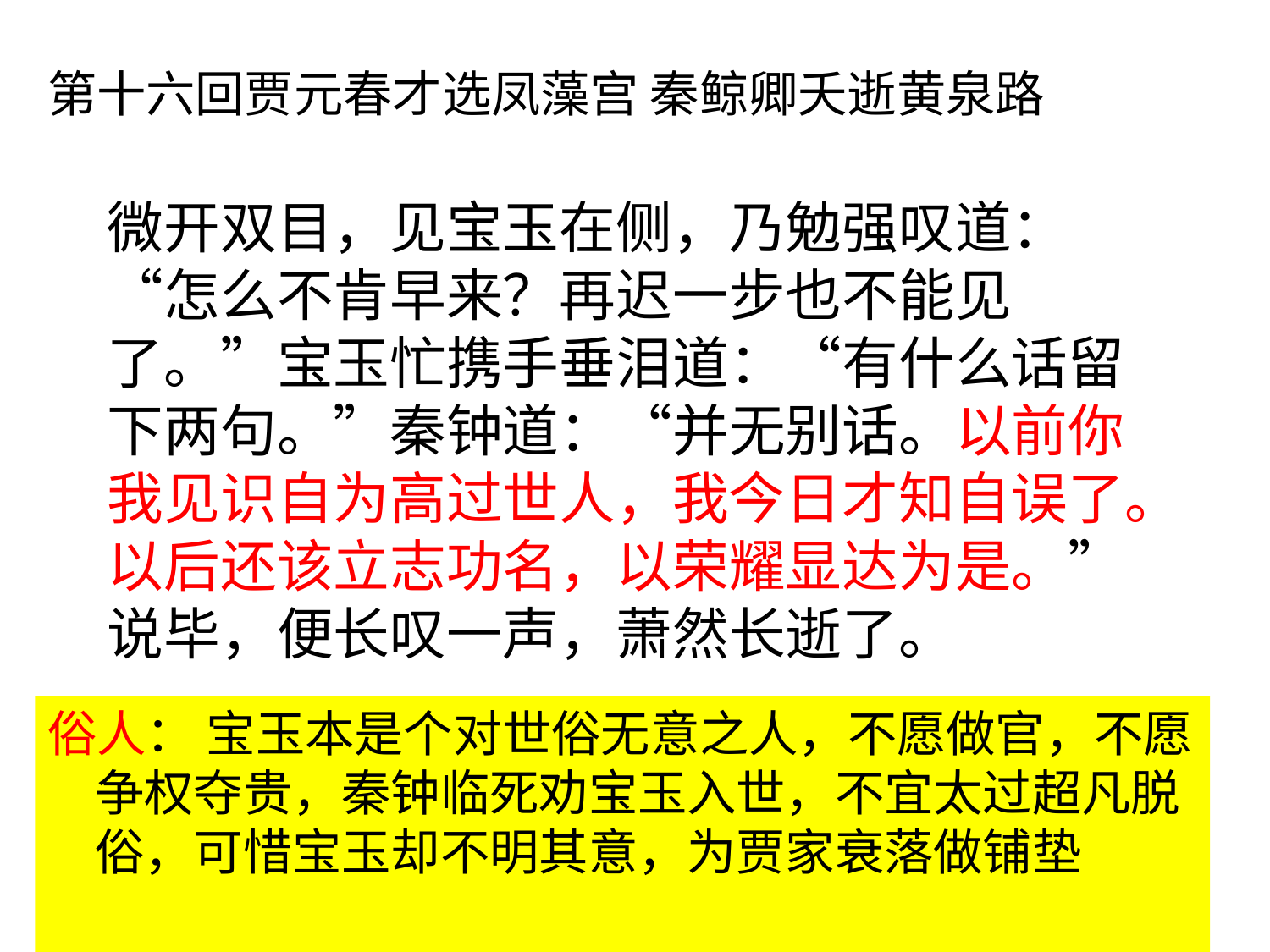

第十六回贾元春才选凤藻宫 秦鲸卿夭逝黄泉路
微开双目，见宝玉在侧，乃勉强叹道：“怎么不肯早来？再迟一步也不能见了。”宝玉忙携手垂泪道：“有什么话留下两句。”秦钟道：“并无别话。以前你我见识自为高过世人，我今日才知自误了。以后还该立志功名，以荣耀显达为是。”说毕，便长叹一声，萧然长逝了。
俗人： 宝玉本是个对世俗无意之人，不愿做官，不愿争权夺贵，秦钟临死劝宝玉入世，不宜太过超凡脱俗，可惜宝玉却不明其意，为贾家衰落做铺垫